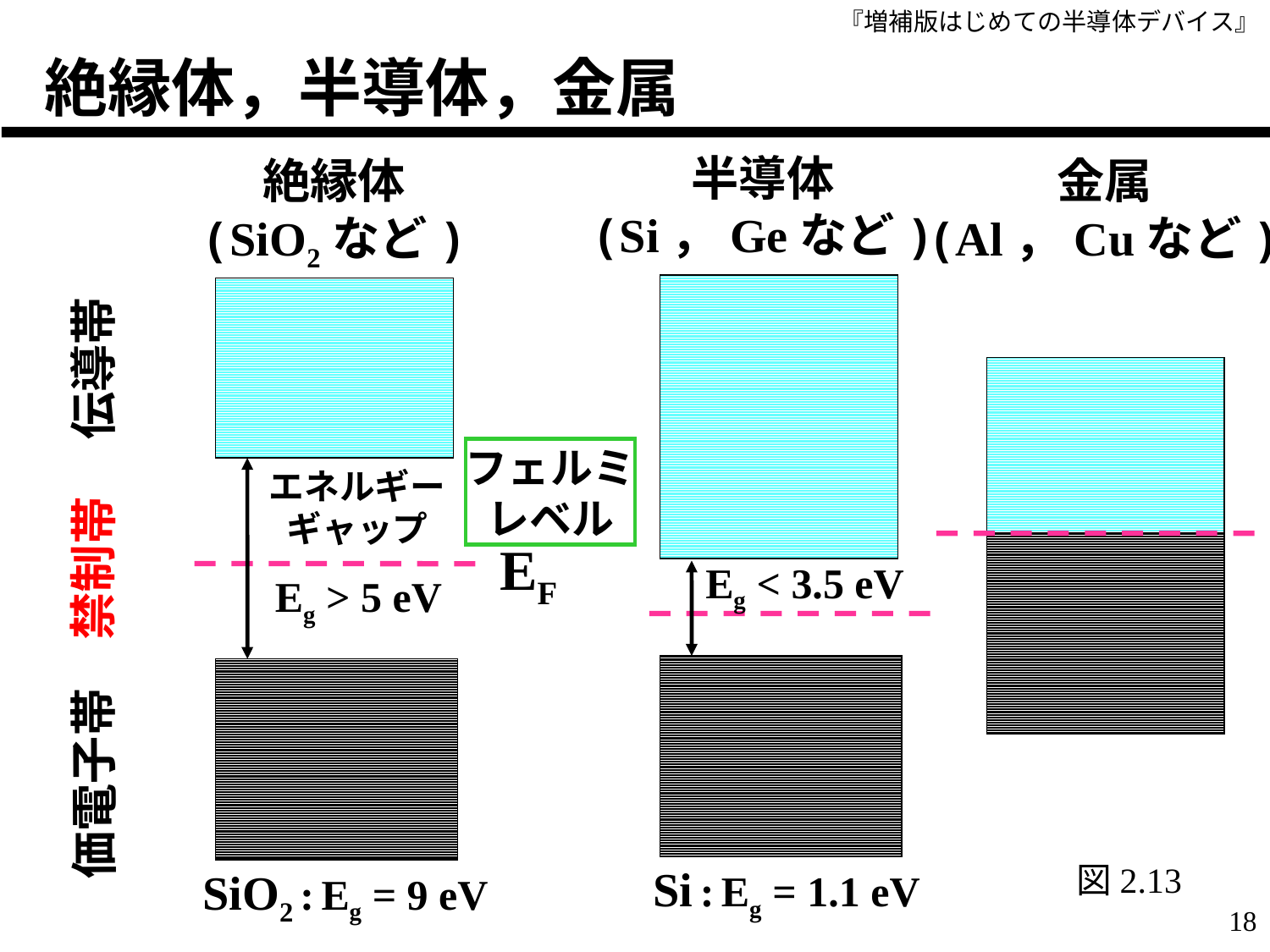

# 絶縁体，半導体，金属
半導体
(Si，Geなど)

絶縁体
(SiO2など)
金属
(Al，Cuなど)

伝導帯
フェルミ
レベル
EF

エネルギー
ギャップ
Eg > 5 eV

禁制帯
Eg < 3.5 eV

価電子帯
図2.13
Si : Eg = 1.1 eV
SiO2 : Eg = 9 eV
18